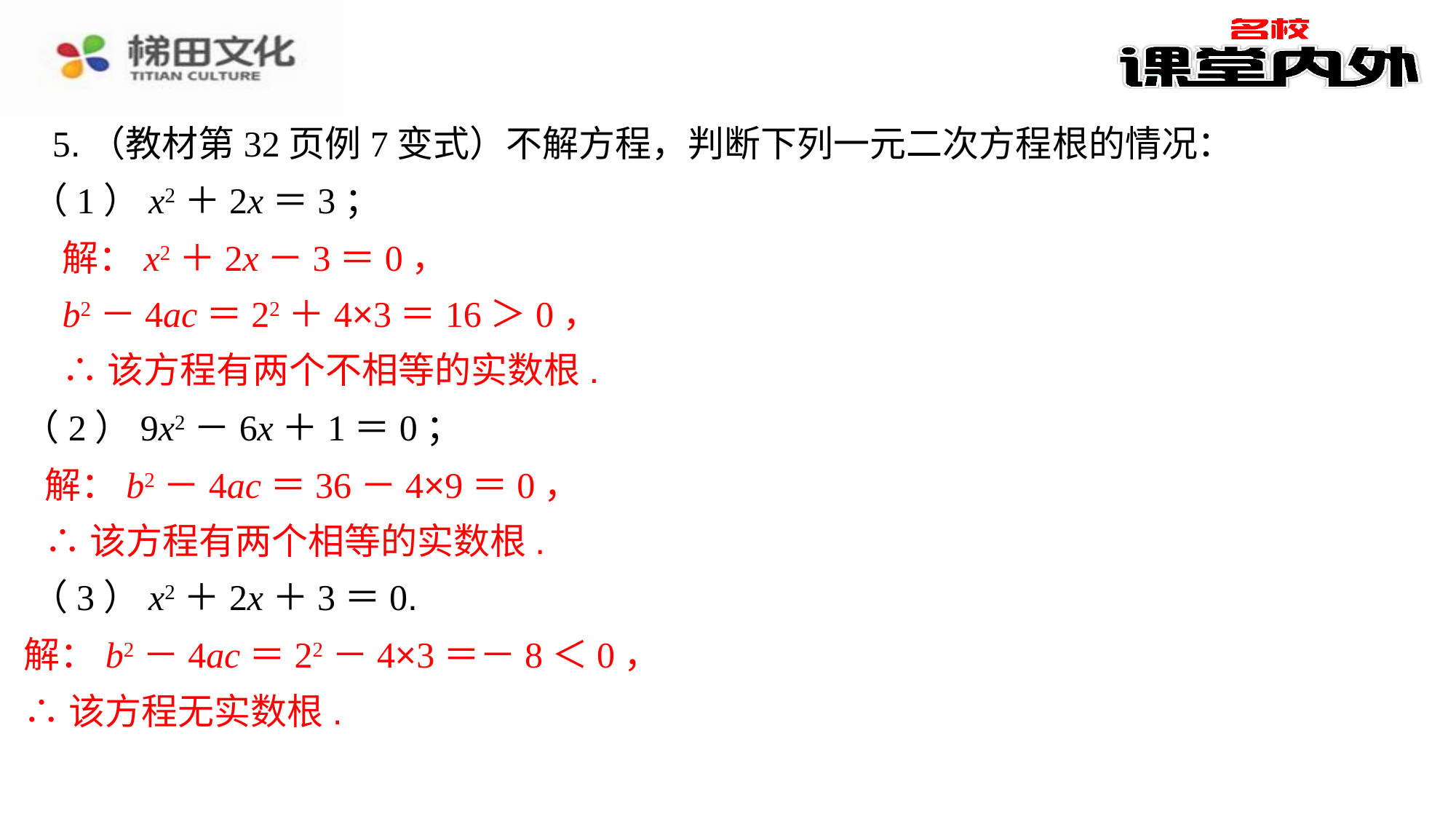

5.（教材第32页例7变式）不解方程，判断下列一元二次方程根的情况：
（1）x2＋2x＝3；
解：x2＋2x－3＝0，
b2－4ac＝22＋4×3＝16＞0，
∴该方程有两个不相等的实数根.
（2）9x2－6x＋1＝0；
解：b2－4ac＝36－4×9＝0，
∴该方程有两个相等的实数根.
（3）x2＋2x＋3＝0.
解：b2－4ac＝22－4×3＝－8＜0，
∴该方程无实数根.